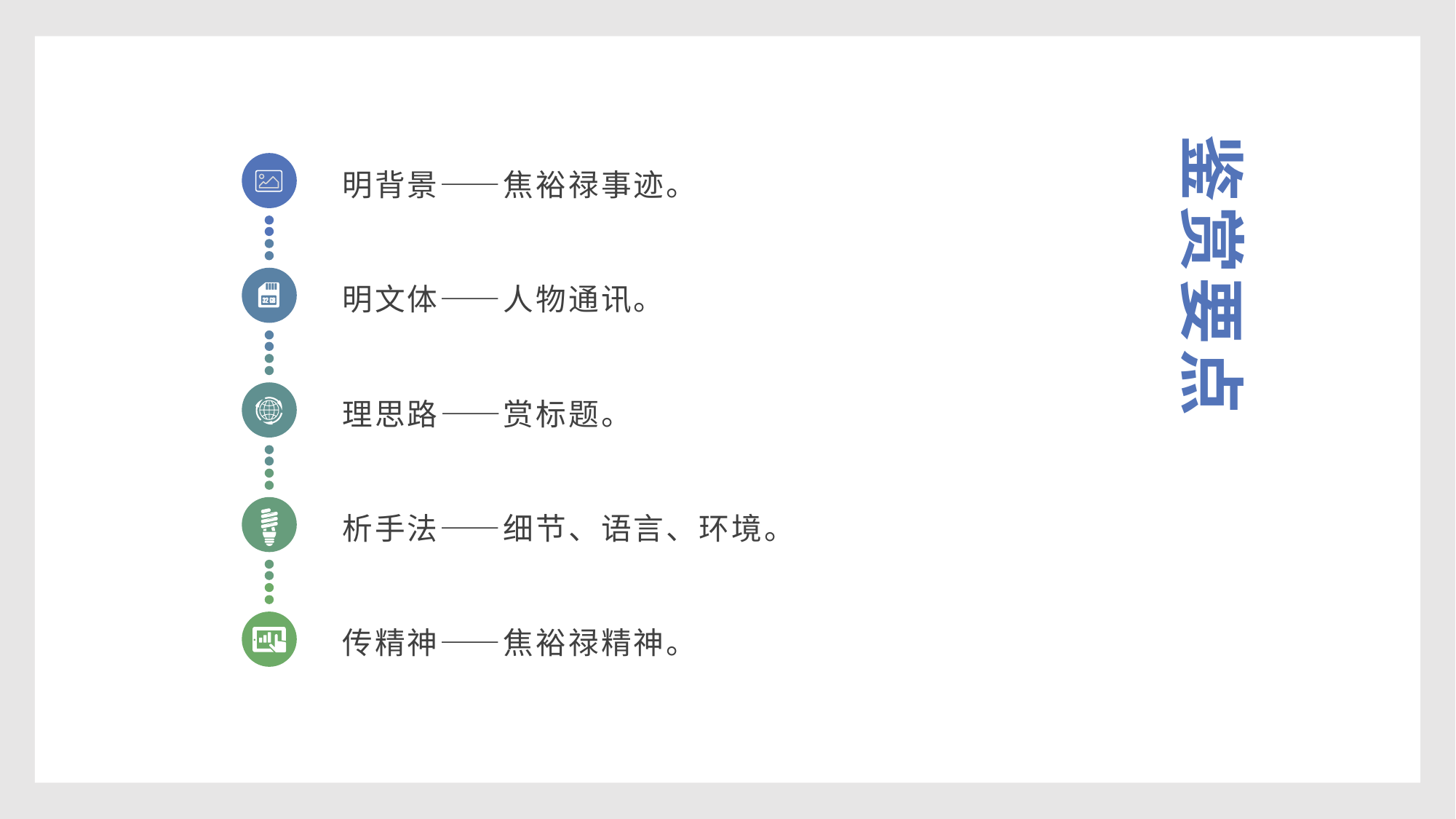

鉴赏要点
明背景——焦裕禄事迹。

明文体——人物通讯。

理思路——赏标题。

析手法——细节、语言、环境。

传精神——焦裕禄精神。